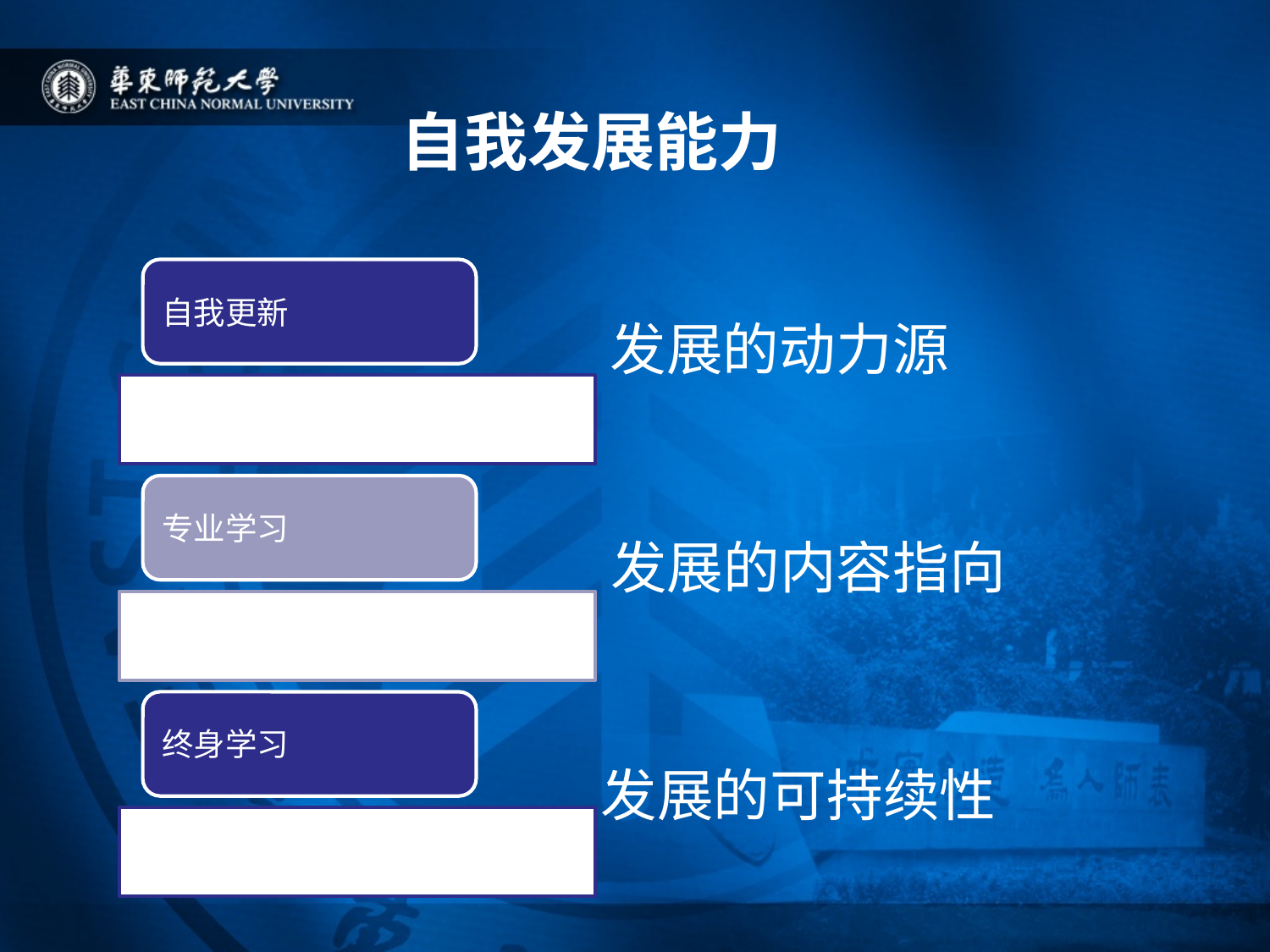

# 自我发展能力
自我更新
专业学习
终身学习
发展的动力源
发展的内容指向
发展的可持续性